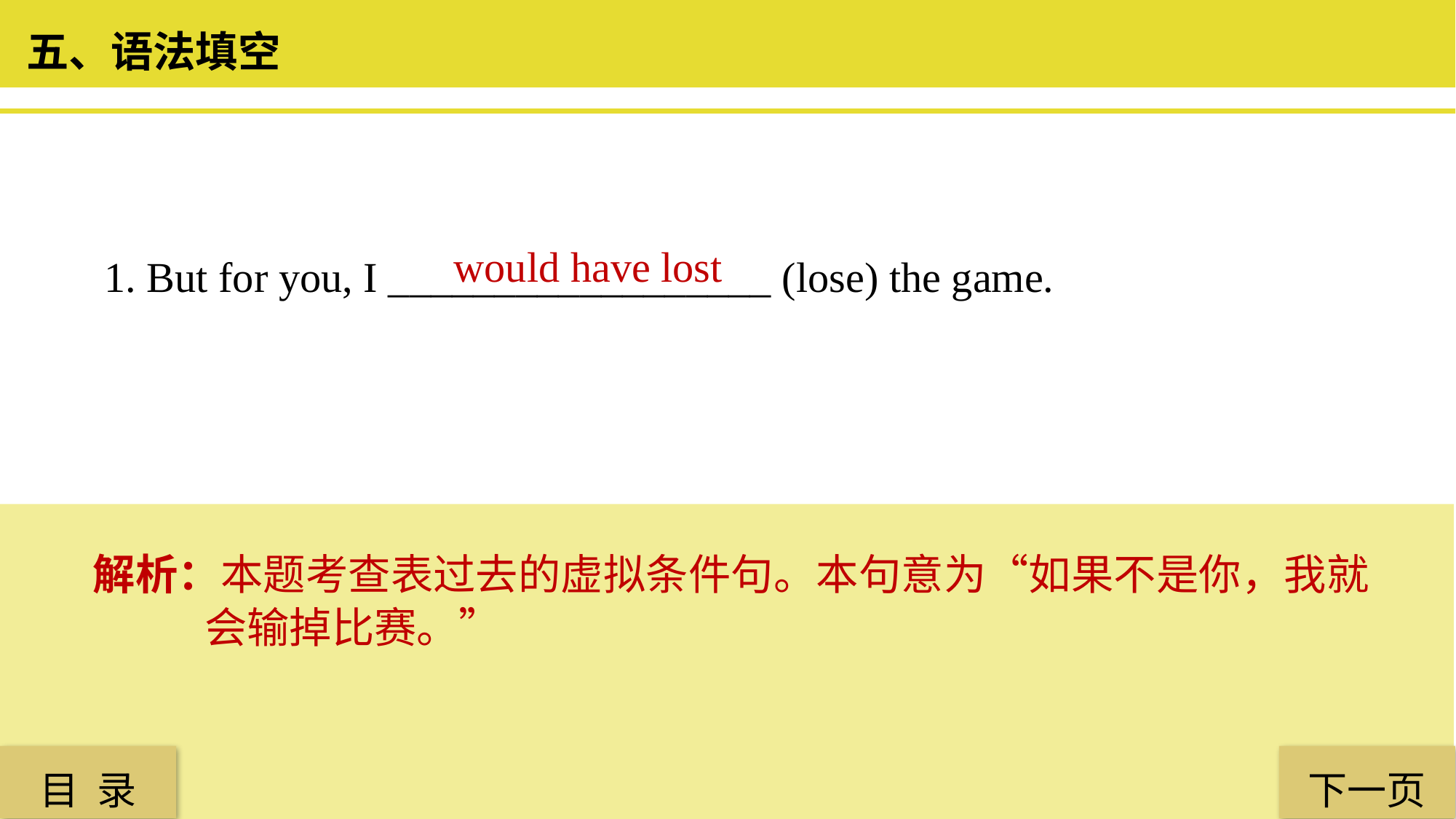

五、语法填空
 would have lost
1. But for you, I __________________ (lose) the game.
解析：本题考查表过去的虚拟条件句。本句意为“如果不是你，我就会输掉比赛。”